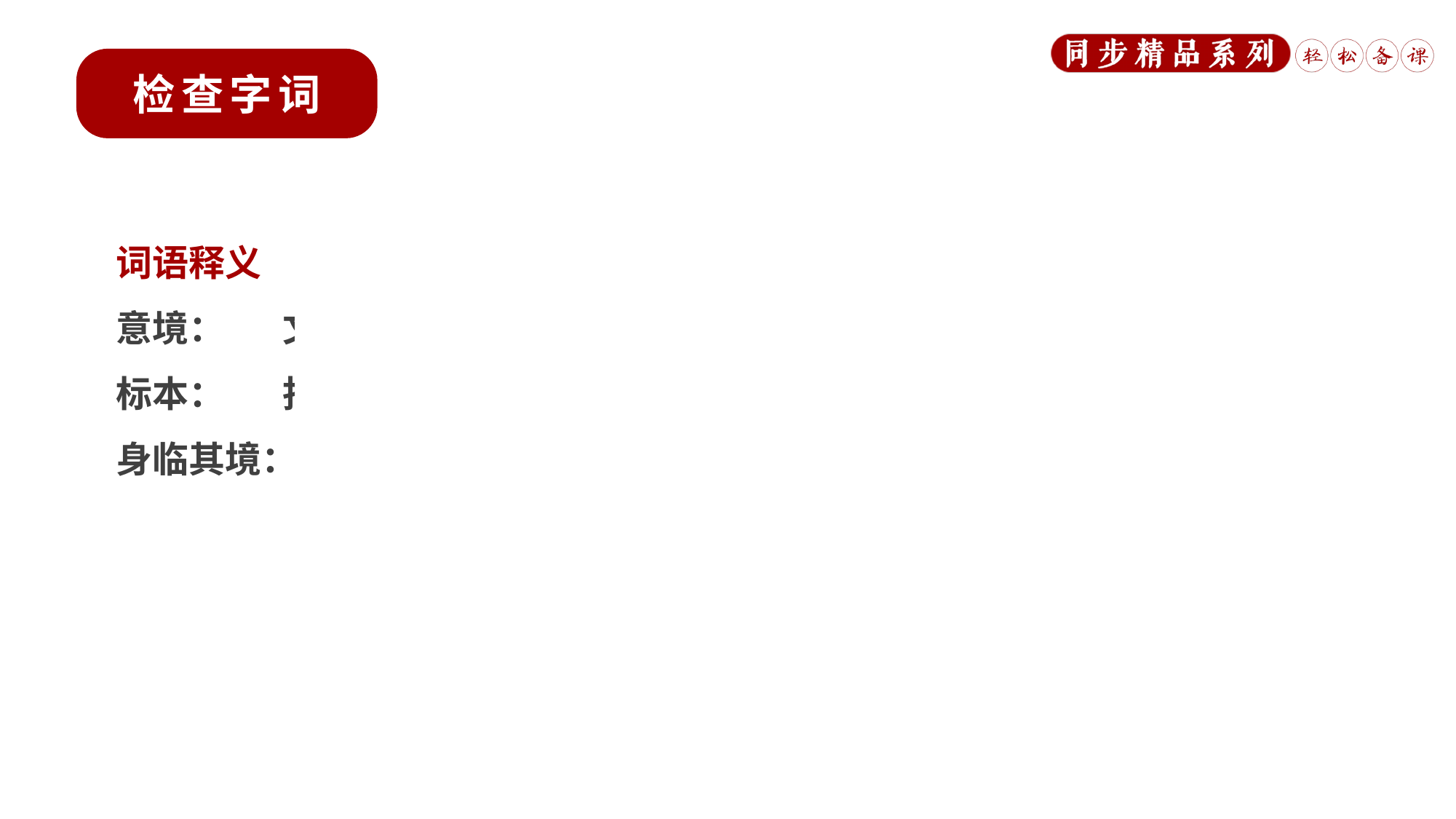

词语释义
意境：       文学艺术作品通过形象描写表现出来的境界和情调。
标本：       指在同一类事物中可以作为代表的事物。
身临其境：亲身面临那种境地。临，到。境，境地。